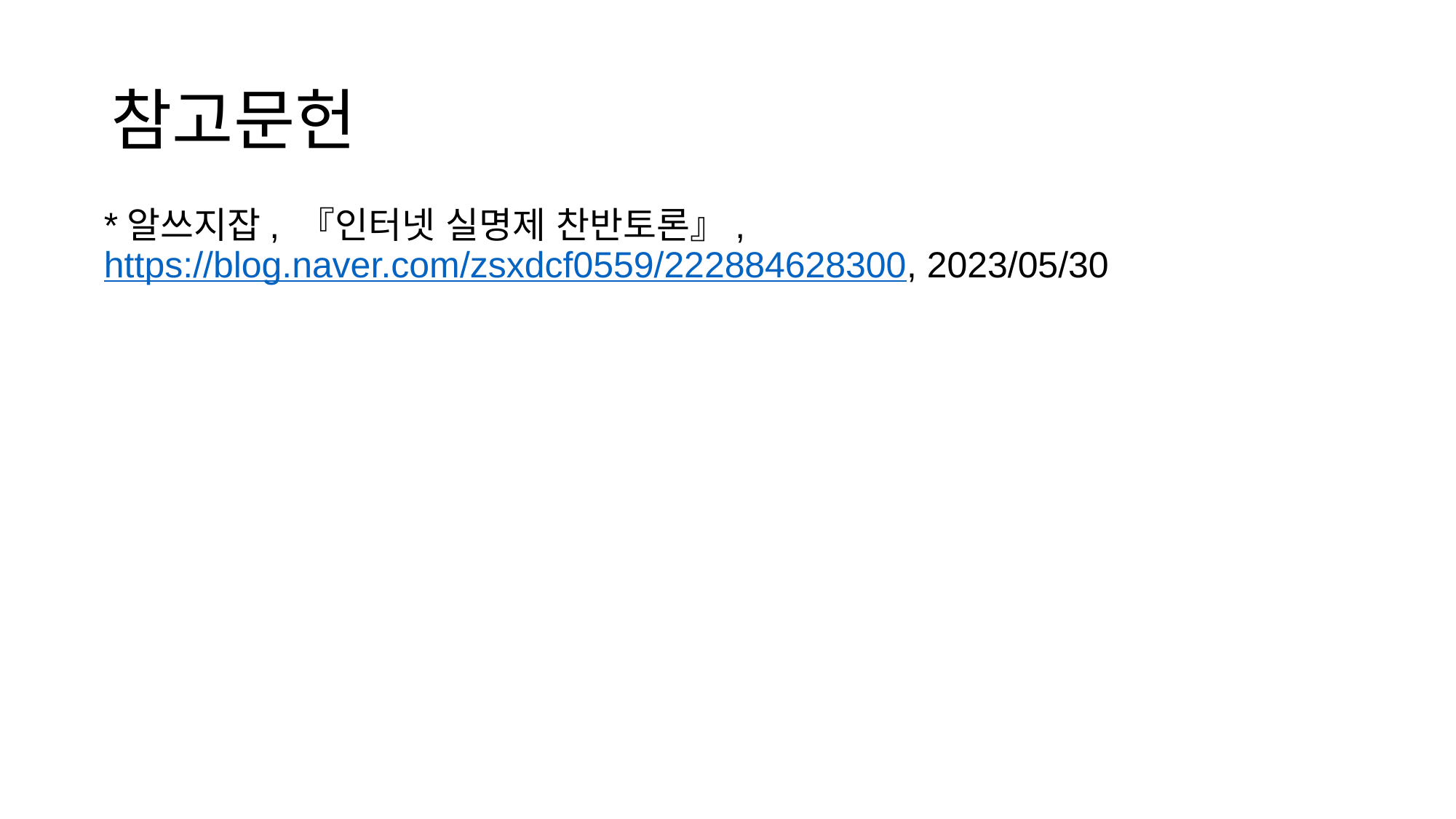

# 참고문헌
*알쓰지잡, 『인터넷 실명제 찬반토론』, https://blog.naver.com/zsxdcf0559/222884628300, 2023/05/30